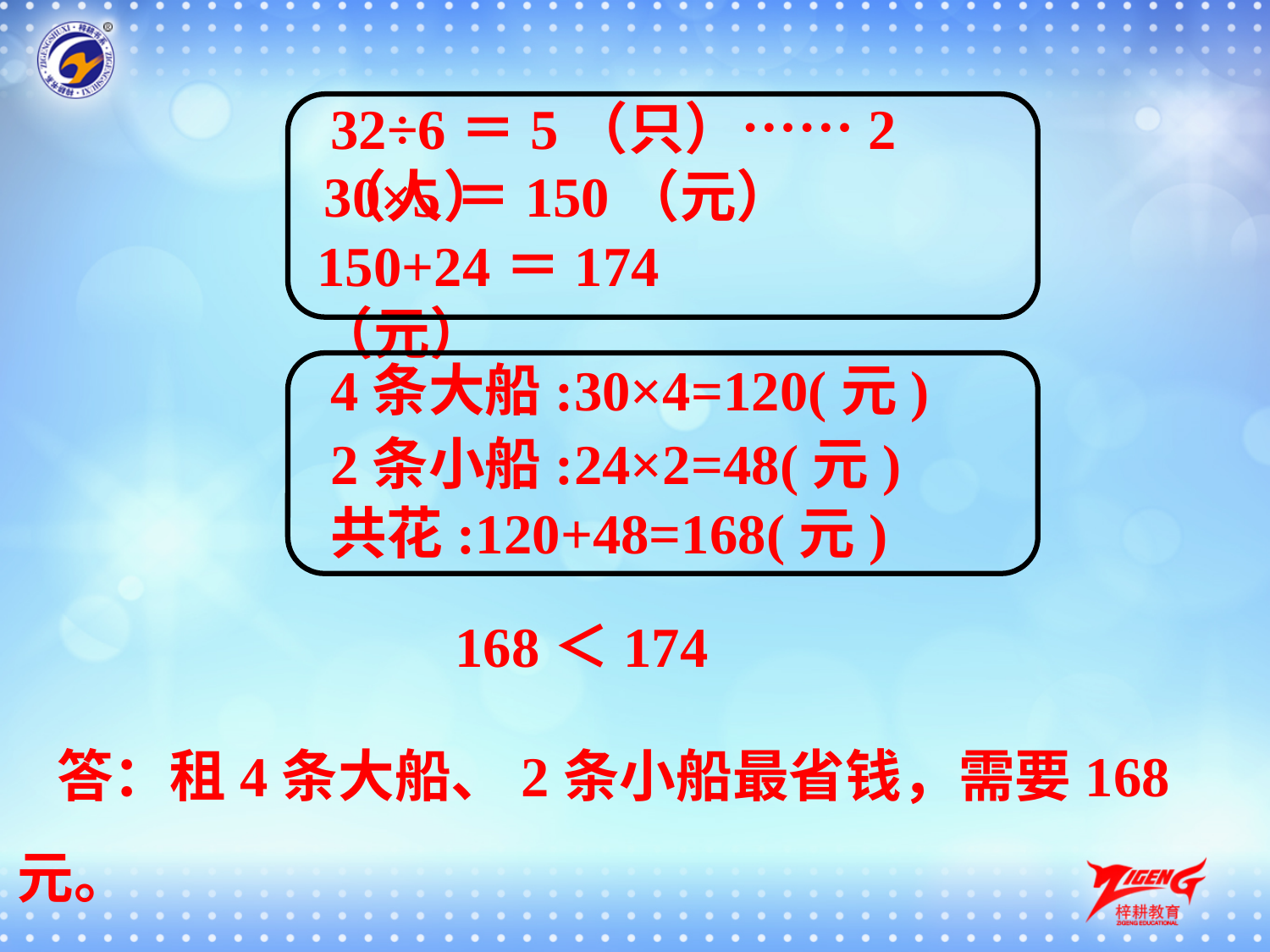

32÷6＝5（只）……2（人）

30×5＝150（元）
150+24＝174（元）
4条大船:30×4=120(元)

2条小船:24×2=48(元)
共花:120+48=168(元)
168＜174
  答：租4条大船、2条小船最省钱，需要168元。